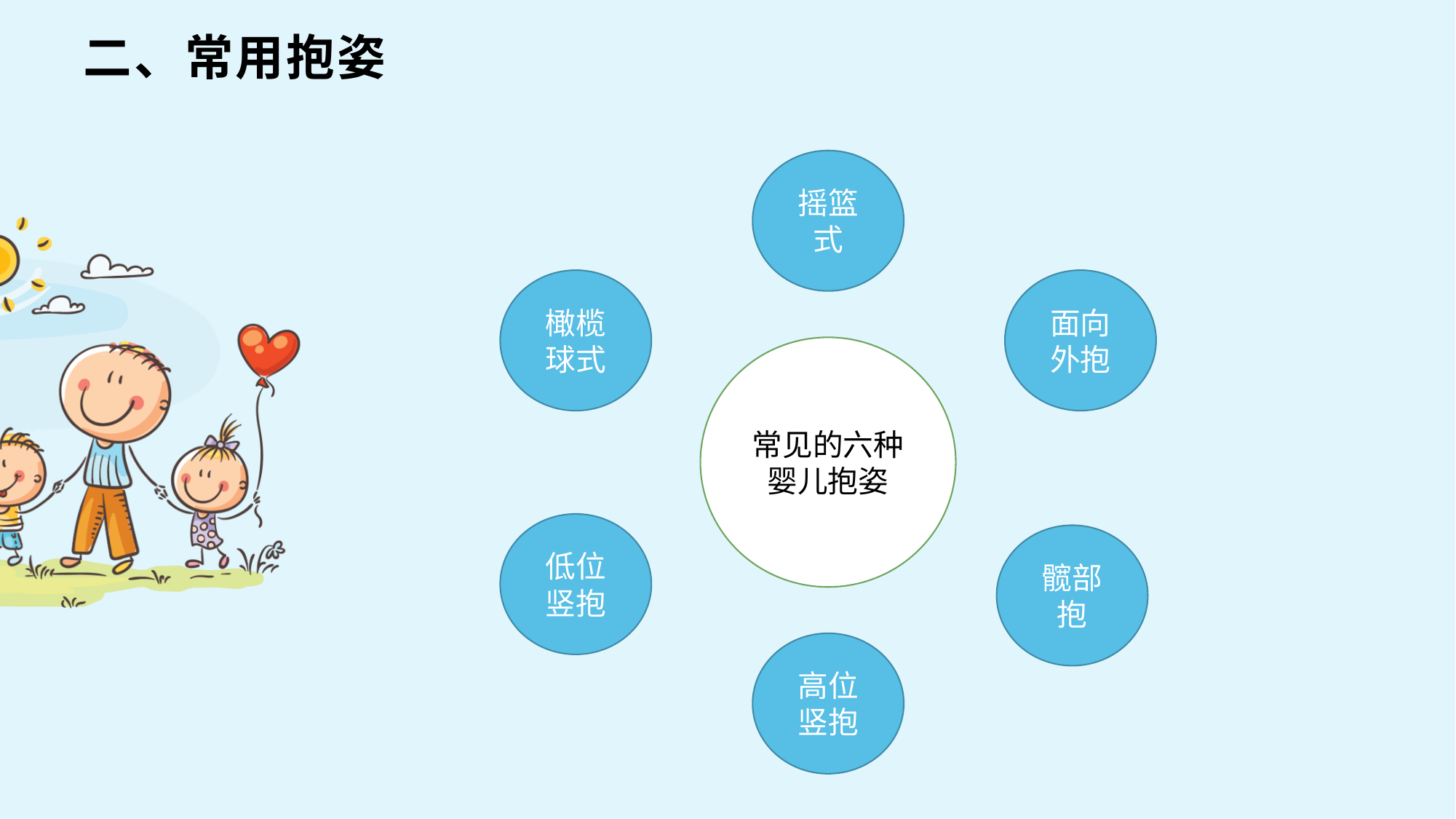

二、常用抱姿
摇篮式
橄榄球式
面向外抱
常见的六种婴儿抱姿
低位竖抱
髋部抱
高位竖抱